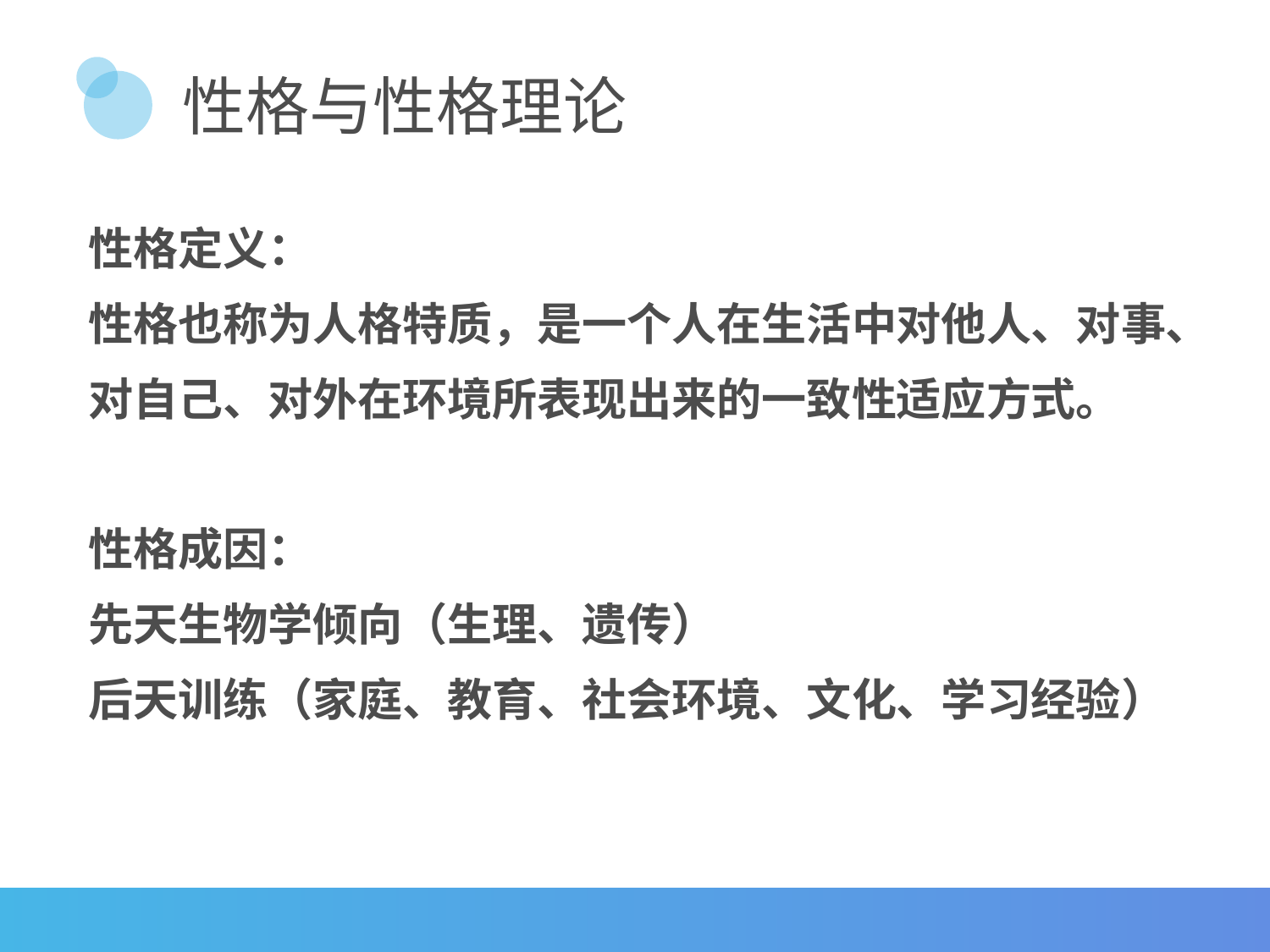

# 性格与性格理论
性格定义：
性格也称为人格特质，是一个人在生活中对他人、对事、对自己、对外在环境所表现出来的一致性适应方式。

性格成因：
先天生物学倾向（生理、遗传）
后天训练（家庭、教育、社会环境、文化、学习经验）